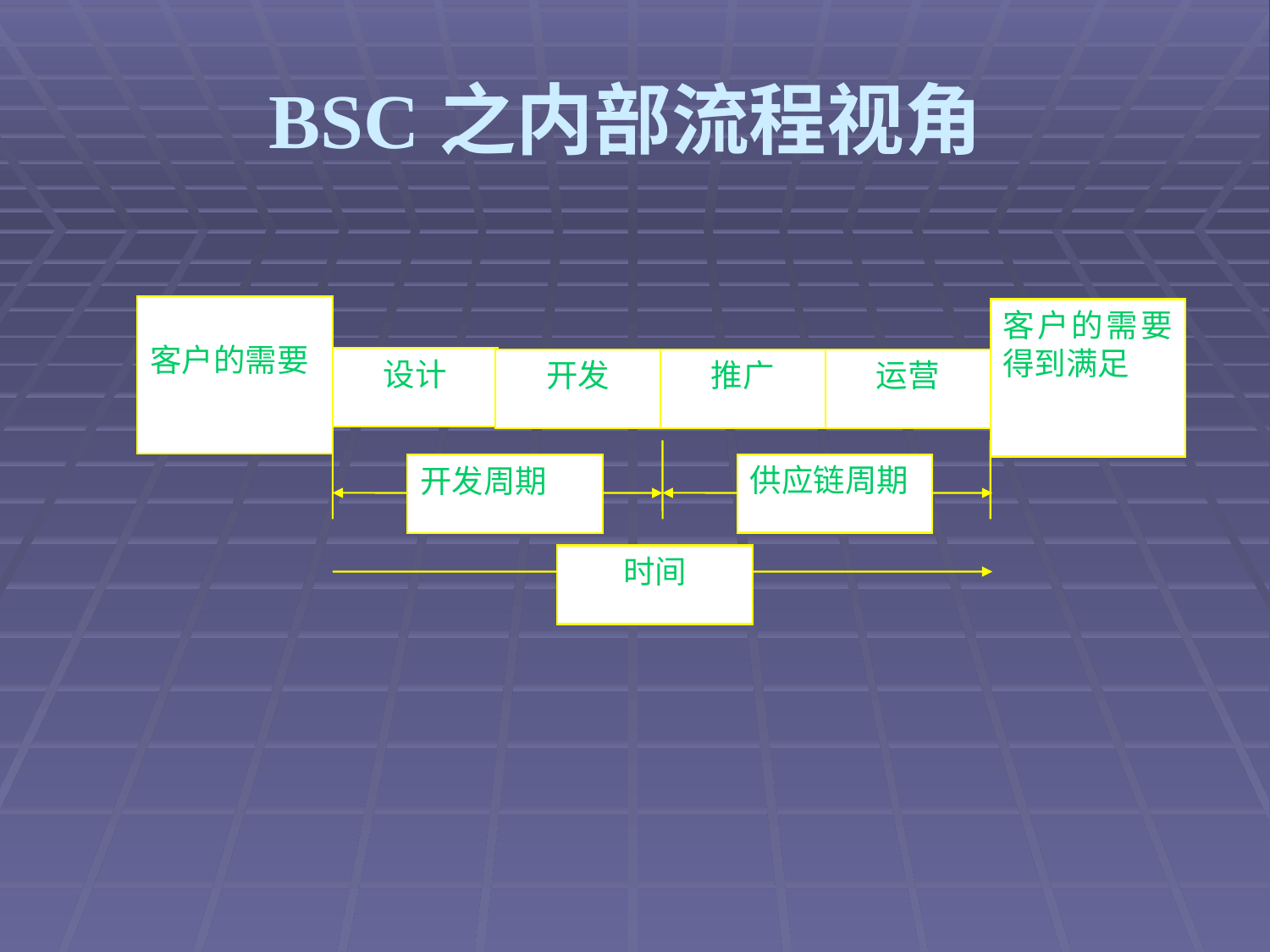

# BSC之内部流程视角

客户的需要
客户的需要得到满足
设计

开发
推广
运营

供应链周期
开发周期

时间